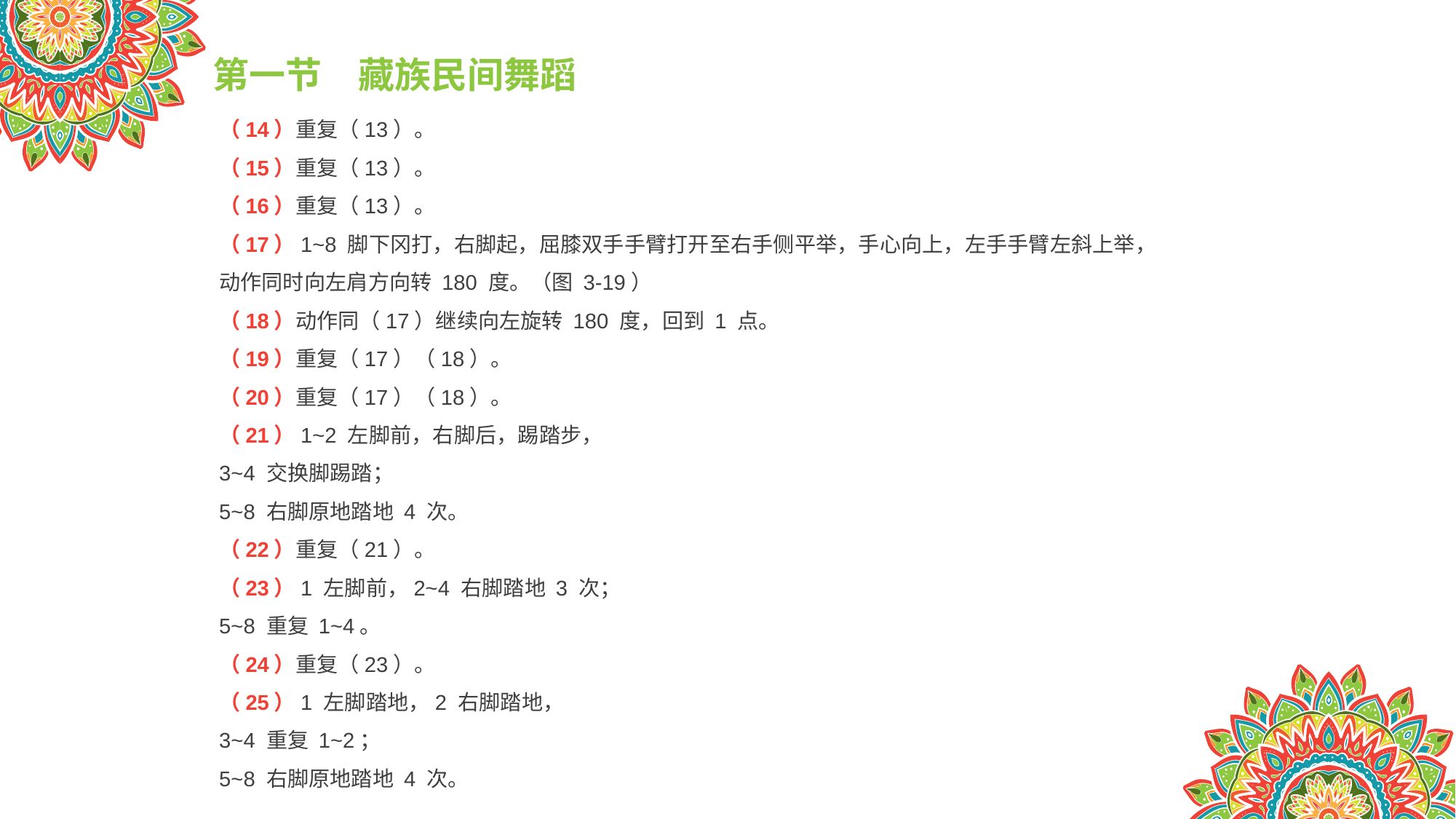

第一节　藏族民间舞蹈
（14）重复（13）。
（15）重复（13）。
（16）重复（13）。
（17）1~8 脚下冈打，右脚起，屈膝双手手臂打开至右手侧平举，手心向上，左手手臂左斜上举，
动作同时向左肩方向转 180 度。（图 3-19）
（18）动作同（17）继续向左旋转 180 度，回到 1 点。
（19）重复（17）（18）。
（20）重复（17）（18）。
（21）1~2 左脚前，右脚后，踢踏步，
3~4 交换脚踢踏；
5~8 右脚原地踏地 4 次。
（22）重复（21）。
（23）1 左脚前，2~4 右脚踏地 3 次；
5~8 重复 1~4。
（24）重复（23）。
（25）1 左脚踏地，2 右脚踏地，
3~4 重复 1~2；
5~8 右脚原地踏地 4 次。